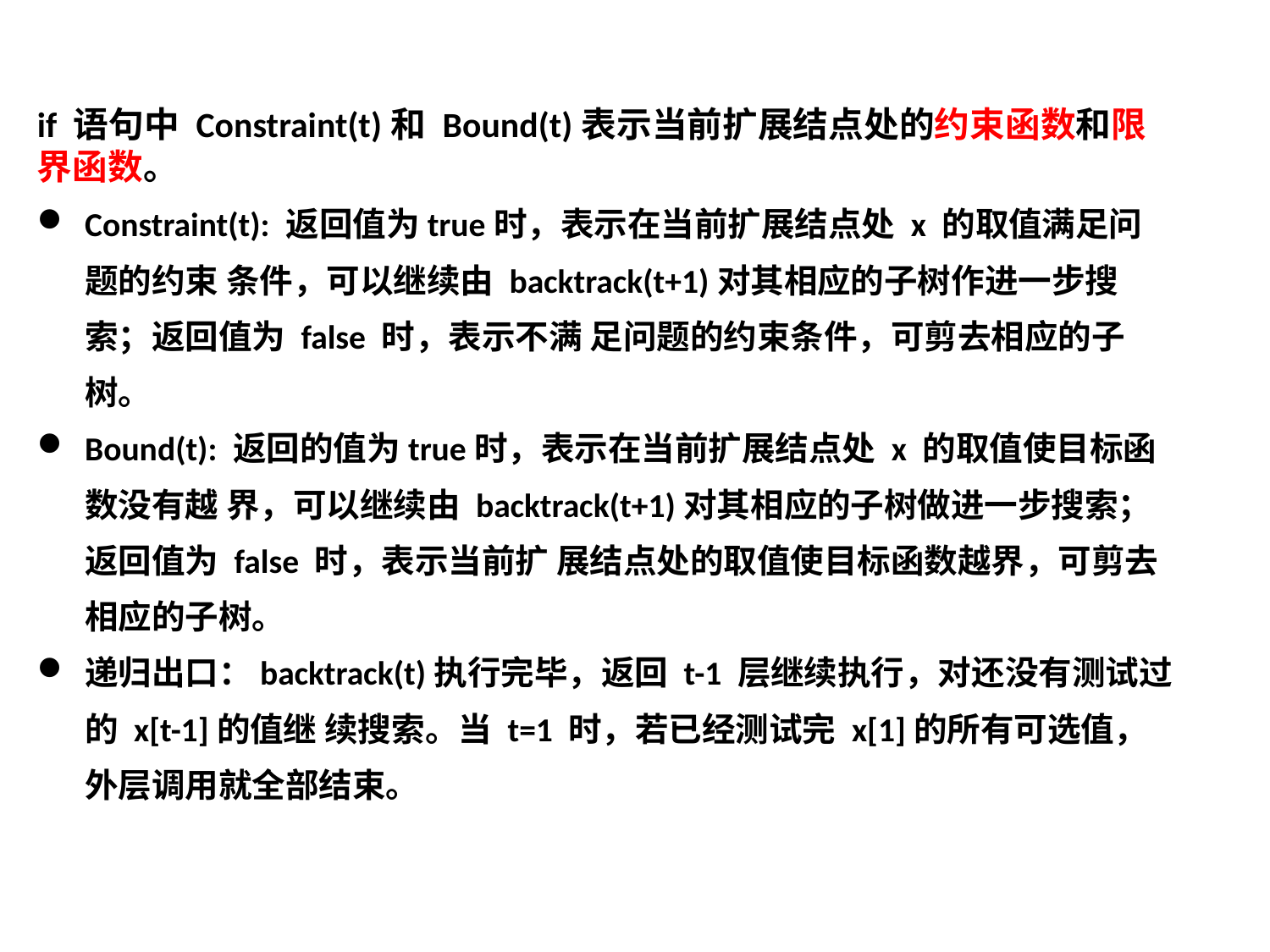

if 语句中 Constraint(t)和 Bound(t)表示当前扩展结点处的约束函数和限界函数。
Constraint(t): 返回值为true时，表示在当前扩展结点处 x 的取值满足问题的约束 条件，可以继续由 backtrack(t+1)对其相应的子树作进一步搜索；返回值为 false 时，表示不满 足问题的约束条件，可剪去相应的子树。
Bound(t): 返回的值为true时，表示在当前扩展结点处 x 的取值使目标函数没有越 界，可以继续由 backtrack(t+1)对其相应的子树做进一步搜索；返回值为 false 时，表示当前扩 展结点处的取值使目标函数越界，可剪去相应的子树。
递归出口：backtrack(t)执行完毕，返回 t-1 层继续执行，对还没有测试过的 x[t-1]的值继 续搜索。当 t=1 时，若已经测试完 x[1]的所有可选值，外层调用就全部结束。